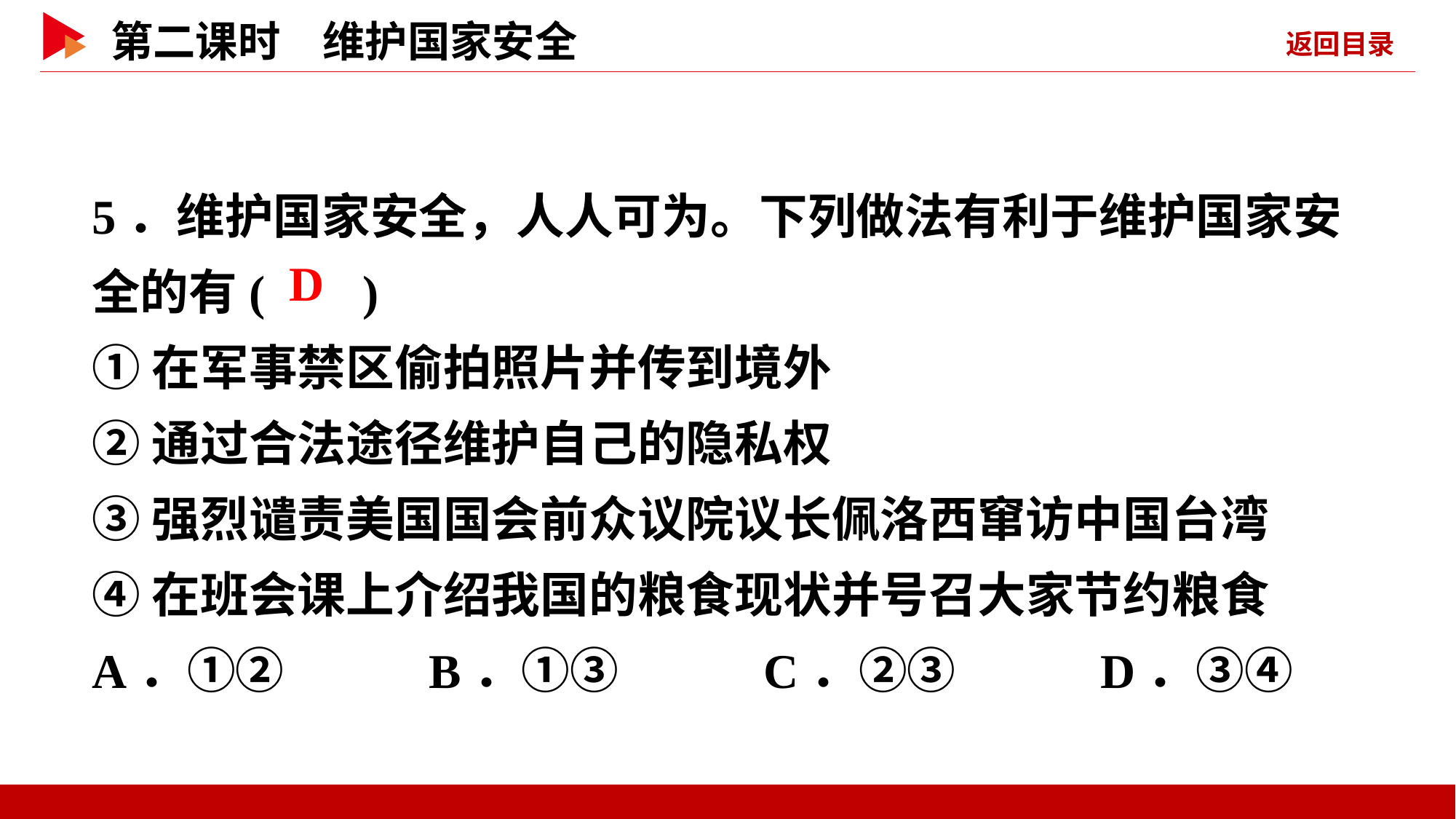

5．维护国家安全，人人可为。下列做法有利于维护国家安全的有(        )
①在军事禁区偷拍照片并传到境外
②通过合法途径维护自己的隐私权
③强烈谴责美国国会前众议院议长佩洛西窜访中国台湾
④在班会课上介绍我国的粮食现状并号召大家节约粮食
A．①②            B．①③            C．②③            D．③④
   D